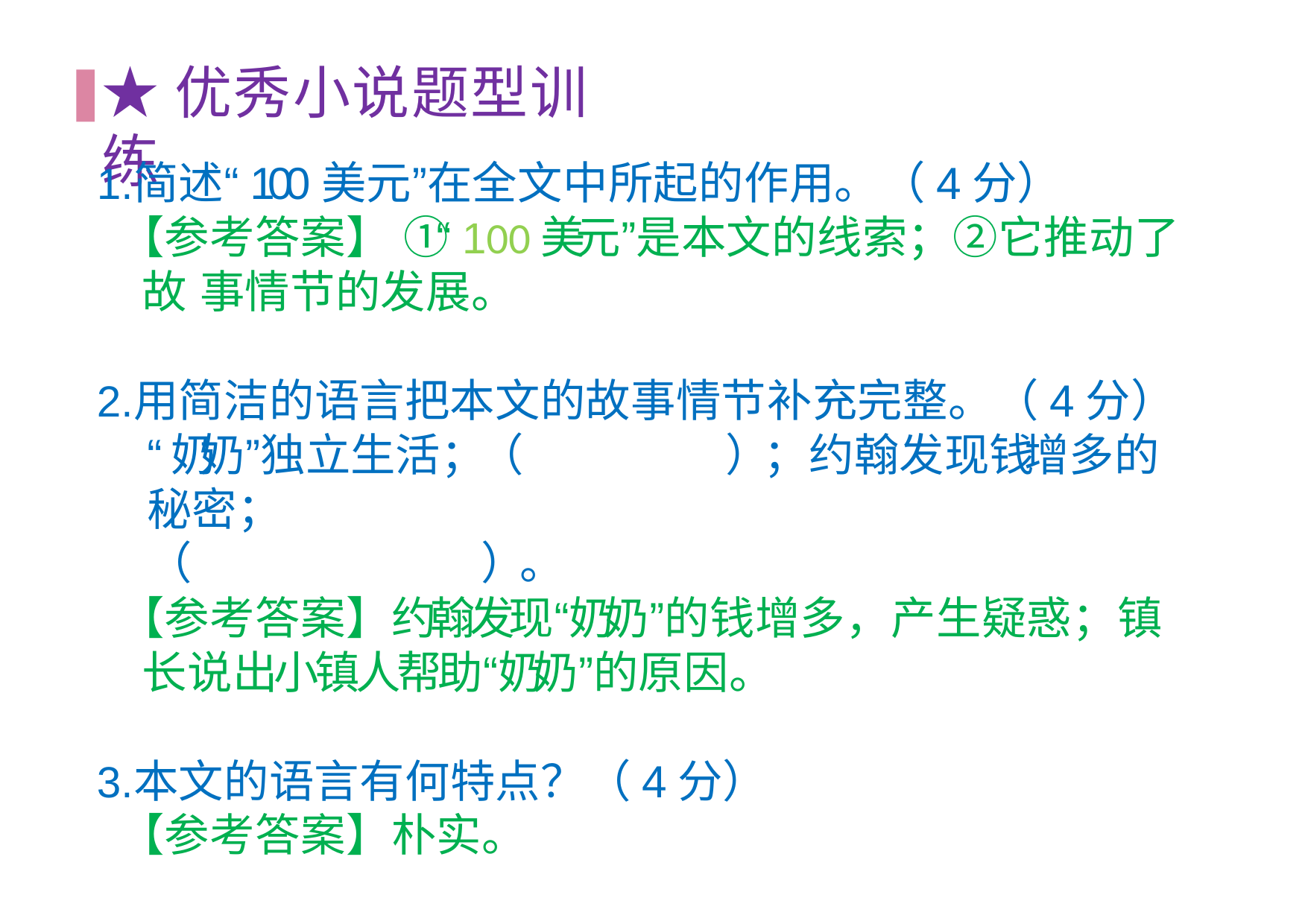

# ★优秀⼩说题型训练

简述“100美元”在全⽂中所起的作⽤。（4分）
【参考答案】 ①“100美元”是本⽂的线索；②它推动了故 事情节的发展。
⽤简洁的语⾔把本⽂的故事情节补充完整。（4分）
“  奶 奶”独立生活；（	）；约翰发现钱增多的秘密；
（	）。
【参考答案】约翰发现“奶奶”的钱增多，产⽣疑惑；镇 长说出⼩镇⼈帮助“奶奶”的原因。
本⽂的语⾔有何特点？（4分）
【参考答案】朴实。